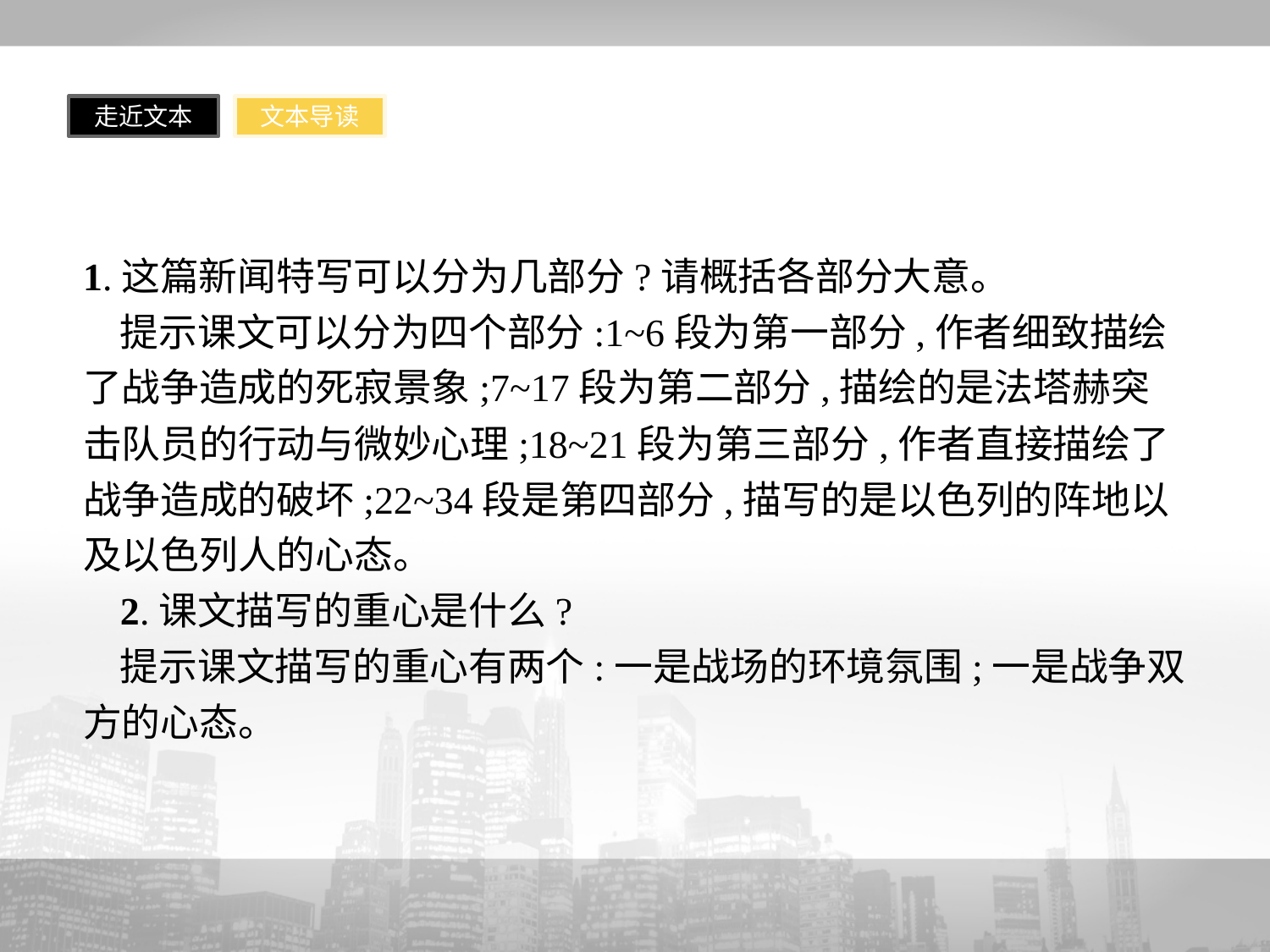

走近文本
文本导读
1.这篇新闻特写可以分为几部分?请概括各部分大意。
提示课文可以分为四个部分:1~6段为第一部分,作者细致描绘了战争造成的死寂景象;7~17段为第二部分,描绘的是法塔赫突击队员的行动与微妙心理;18~21段为第三部分,作者直接描绘了战争造成的破坏;22~34段是第四部分,描写的是以色列的阵地以及以色列人的心态。
2.课文描写的重心是什么?
提示课文描写的重心有两个:一是战场的环境氛围;一是战争双方的心态。